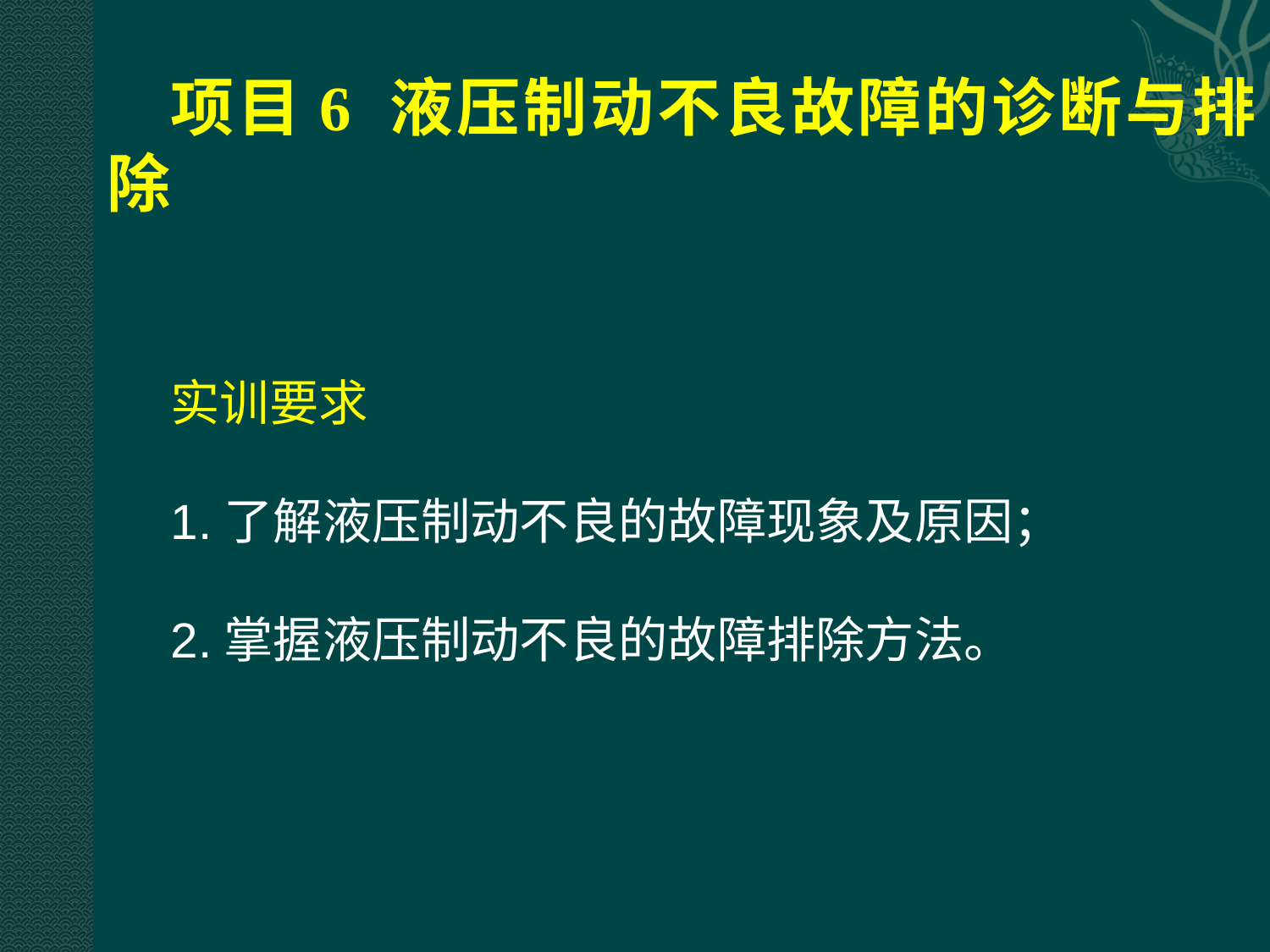

项目6 液压制动不良故障的诊断与排除
实训要求
1.了解液压制动不良的故障现象及原因；
2.掌握液压制动不良的故障排除方法。